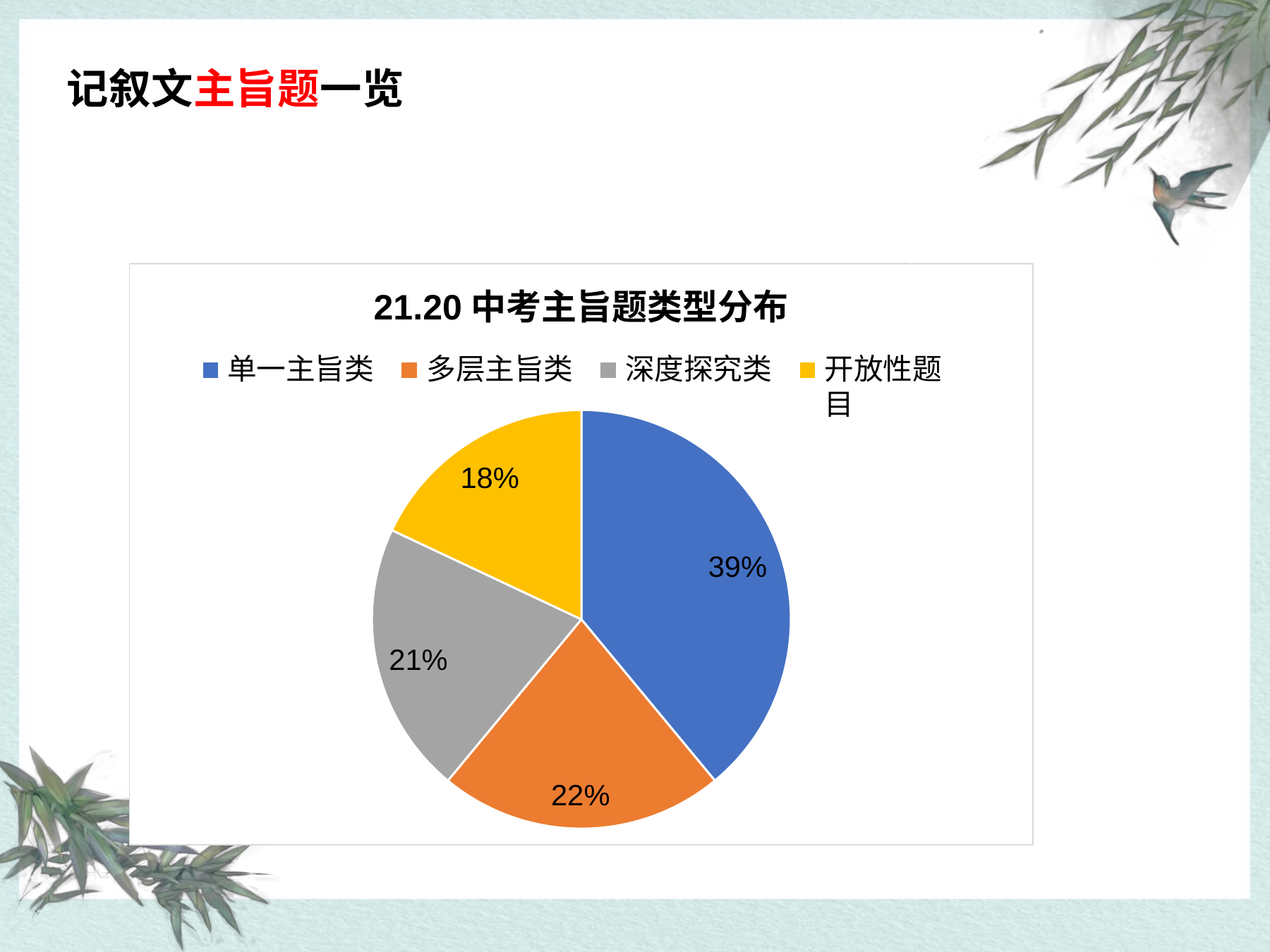

# 记叙文主旨题一览

21.20中考主旨题类型分布
单一主旨类	多层主旨类	深度探究类
开放性题目

18%

39%

21%

22%